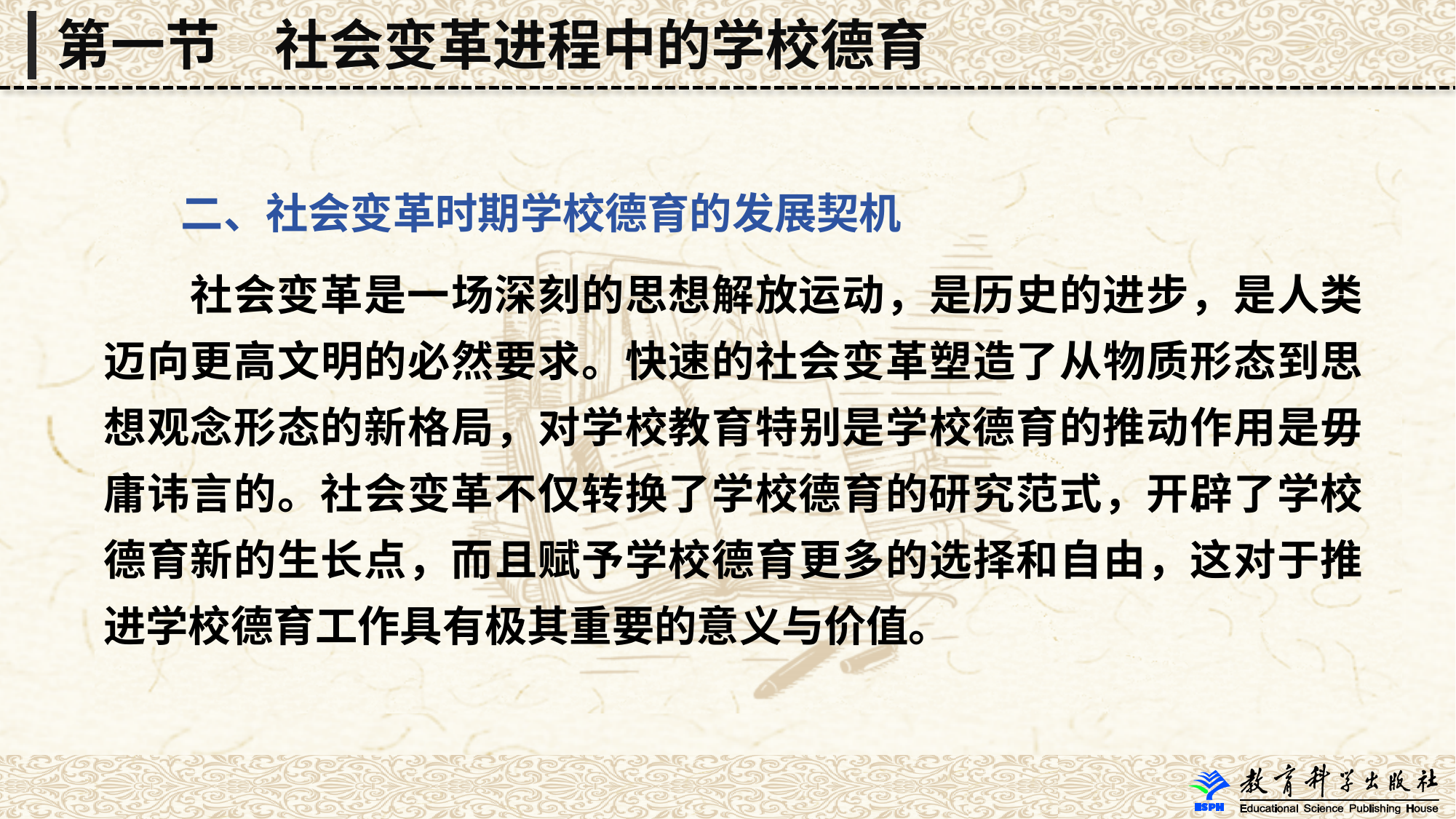

第一节　社会变革进程中的学校德育
       二、社会变革时期学校德育的发展契机

       社会变革是一场深刻的思想解放运动，是历史的进步，是人类迈向更高文明的必然要求。快速的社会变革塑造了从物质形态到思想观念形态的新格局，对学校教育特别是学校德育的推动作用是毋庸讳言的。社会变革不仅转换了学校德育的研究范式，开辟了学校德育新的生长点，而且赋予学校德育更多的选择和自由，这对于推进学校德育工作具有极其重要的意义与价值。